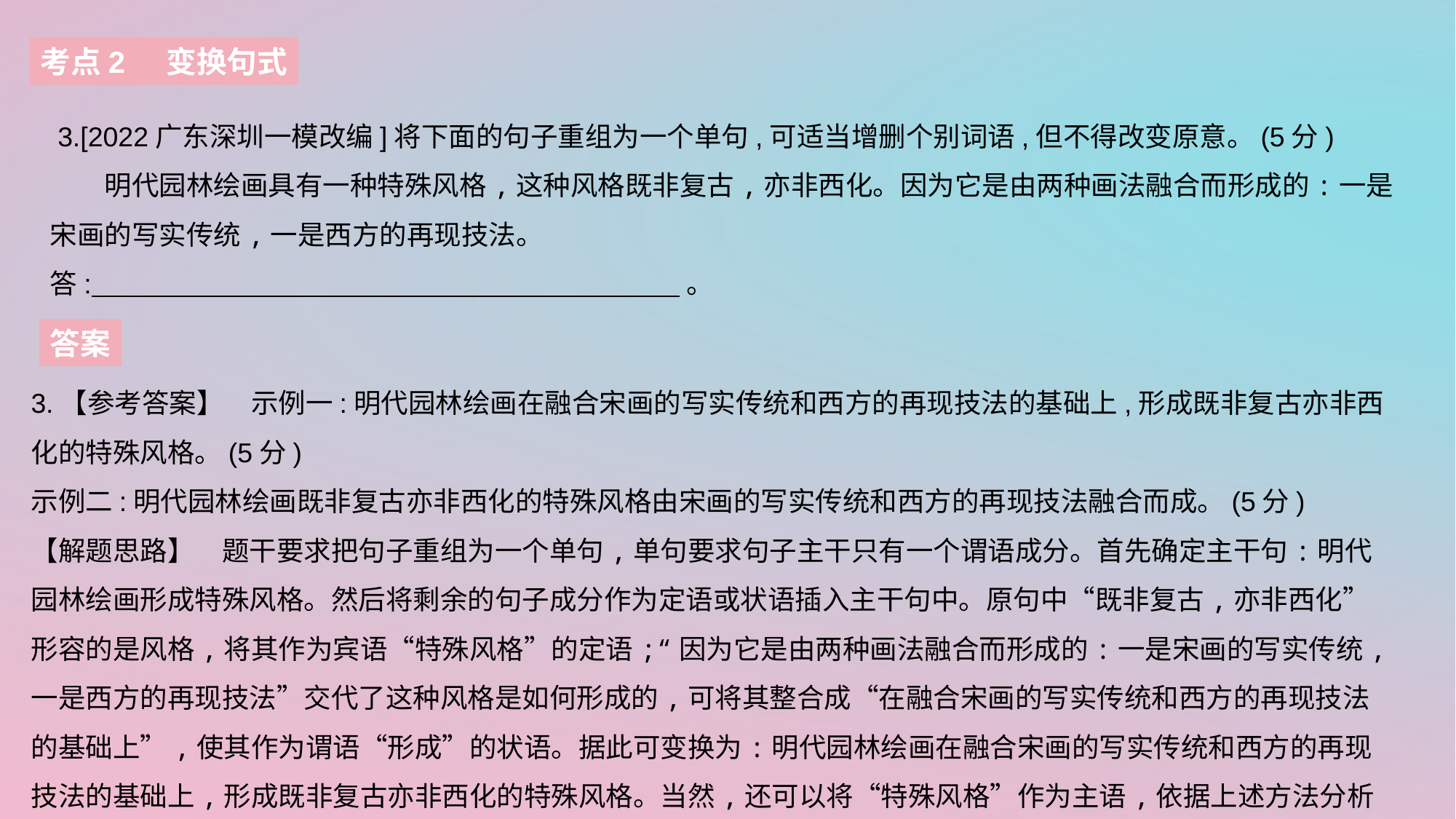

考点2    变换句式
 3.[2022广东深圳一模改编]将下面的句子重组为一个单句,可适当增删个别词语,但不得改变原意。(5分)
　　明代园林绘画具有一种特殊风格,这种风格既非复古,亦非西化。因为它是由两种画法融合而形成的:一是宋画的写实传统,一是西方的再现技法。
答:                                                                             。
答案
3.【参考答案】　示例一:明代园林绘画在融合宋画的写实传统和西方的再现技法的基础上,形成既非复古亦非西化的特殊风格。(5分)
示例二:明代园林绘画既非复古亦非西化的特殊风格由宋画的写实传统和西方的再现技法融合而成。(5分)
【解题思路】　题干要求把句子重组为一个单句,单句要求句子主干只有一个谓语成分。首先确定主干句:明代园林绘画形成特殊风格。然后将剩余的句子成分作为定语或状语插入主干句中。原句中“既非复古,亦非西化”形容的是风格,将其作为宾语“特殊风格”的定语;“因为它是由两种画法融合而形成的:一是宋画的写实传统,一是西方的再现技法”交代了这种风格是如何形成的,可将其整合成“在融合宋画的写实传统和西方的再现技法的基础上”,使其作为谓语“形成”的状语。据此可变换为:明代园林绘画在融合宋画的写实传统和西方的再现技法的基础上,形成既非复古亦非西化的特殊风格。当然,还可以将“特殊风格”作为主语,依据上述方法分析变换句式即可。